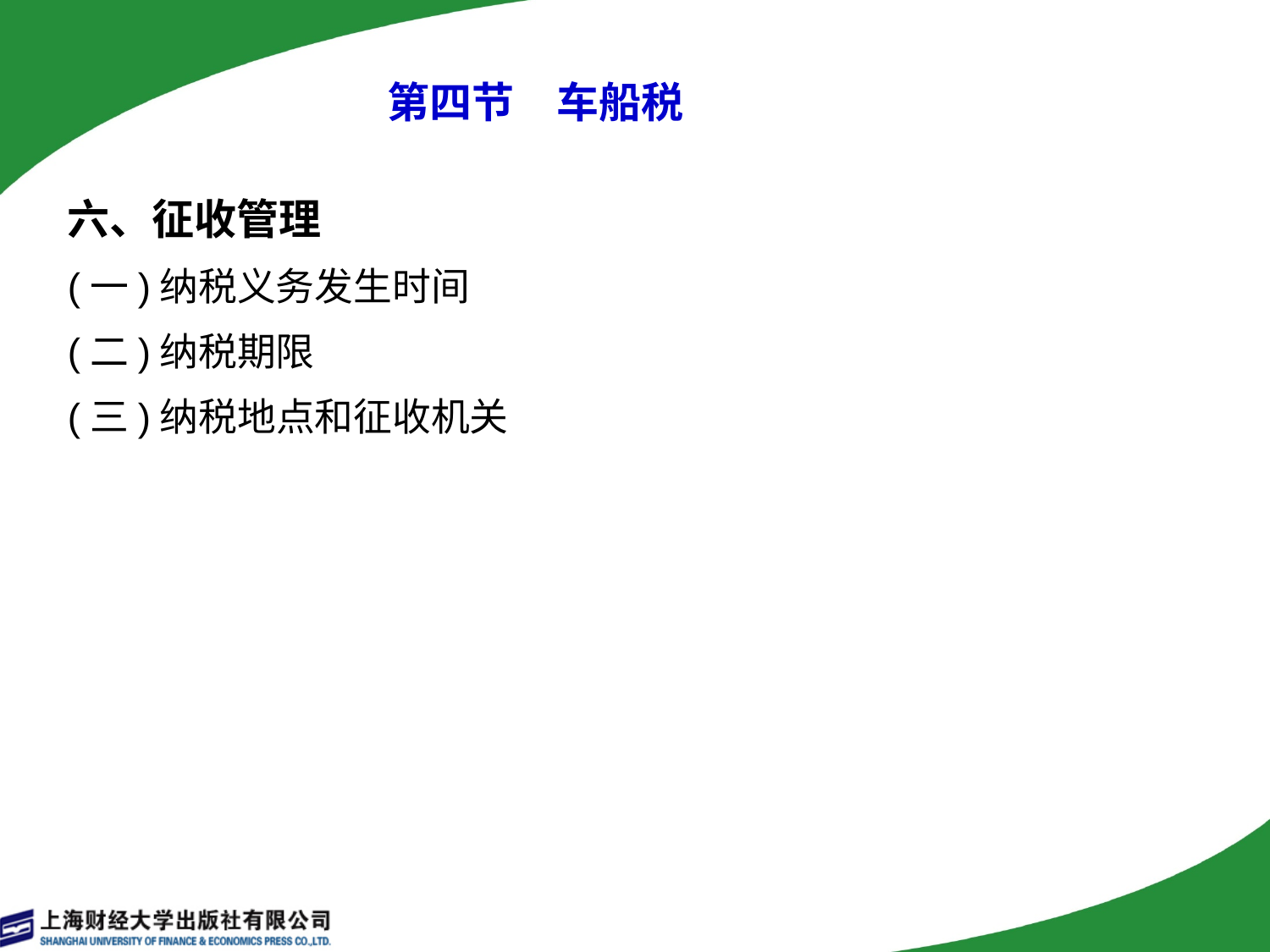

# 第四节　车船税
六、征收管理
(一)纳税义务发生时间
(二)纳税期限
(三)纳税地点和征收机关